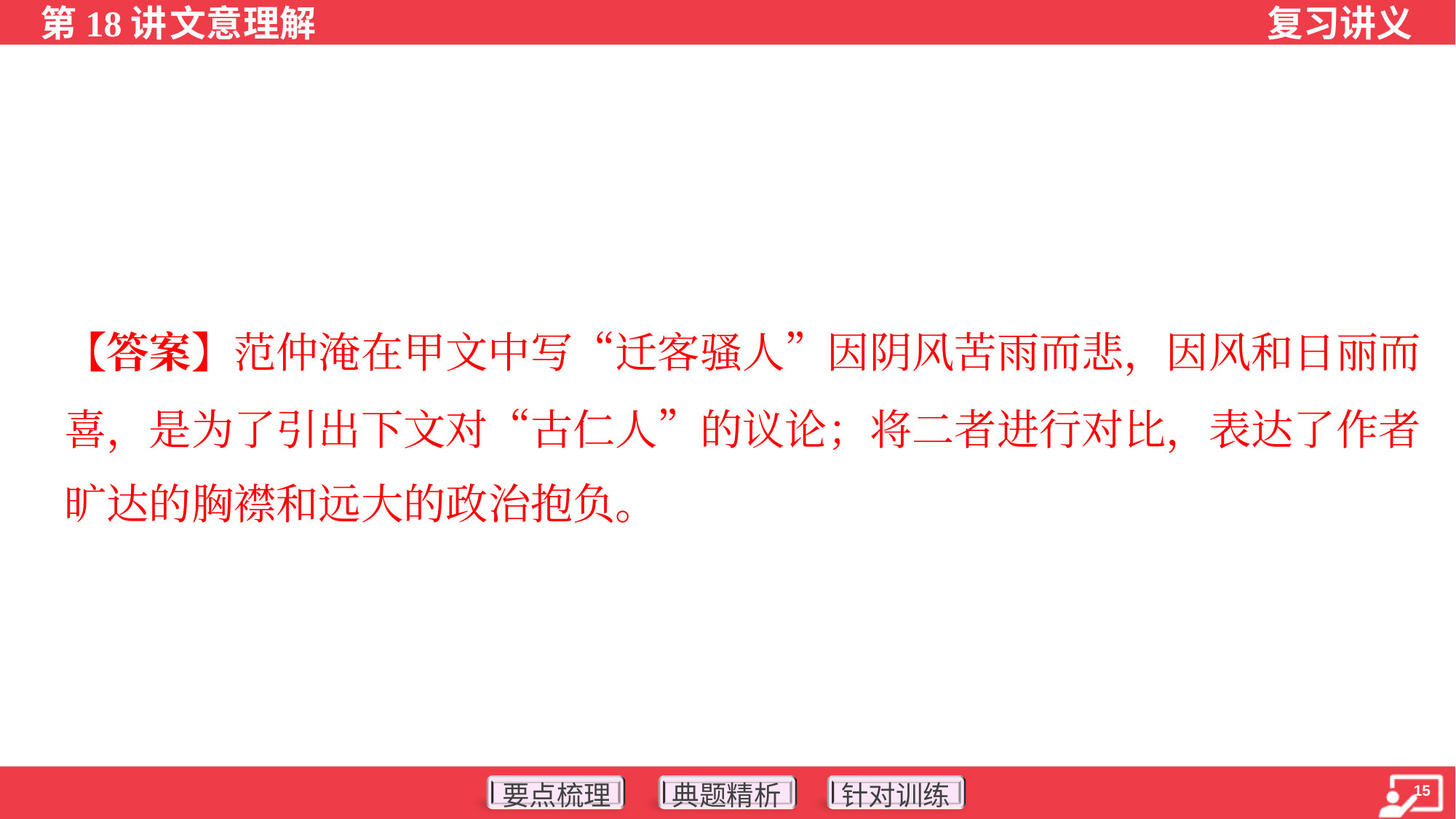

【答案】范仲淹在甲文中写“迁客骚人”因阴风苦雨而悲，因风和日丽而
喜，是为了引出下文对“古仁人”的议论；将二者进行对比，表达了作者
旷达的胸襟和远大的政治抱负。